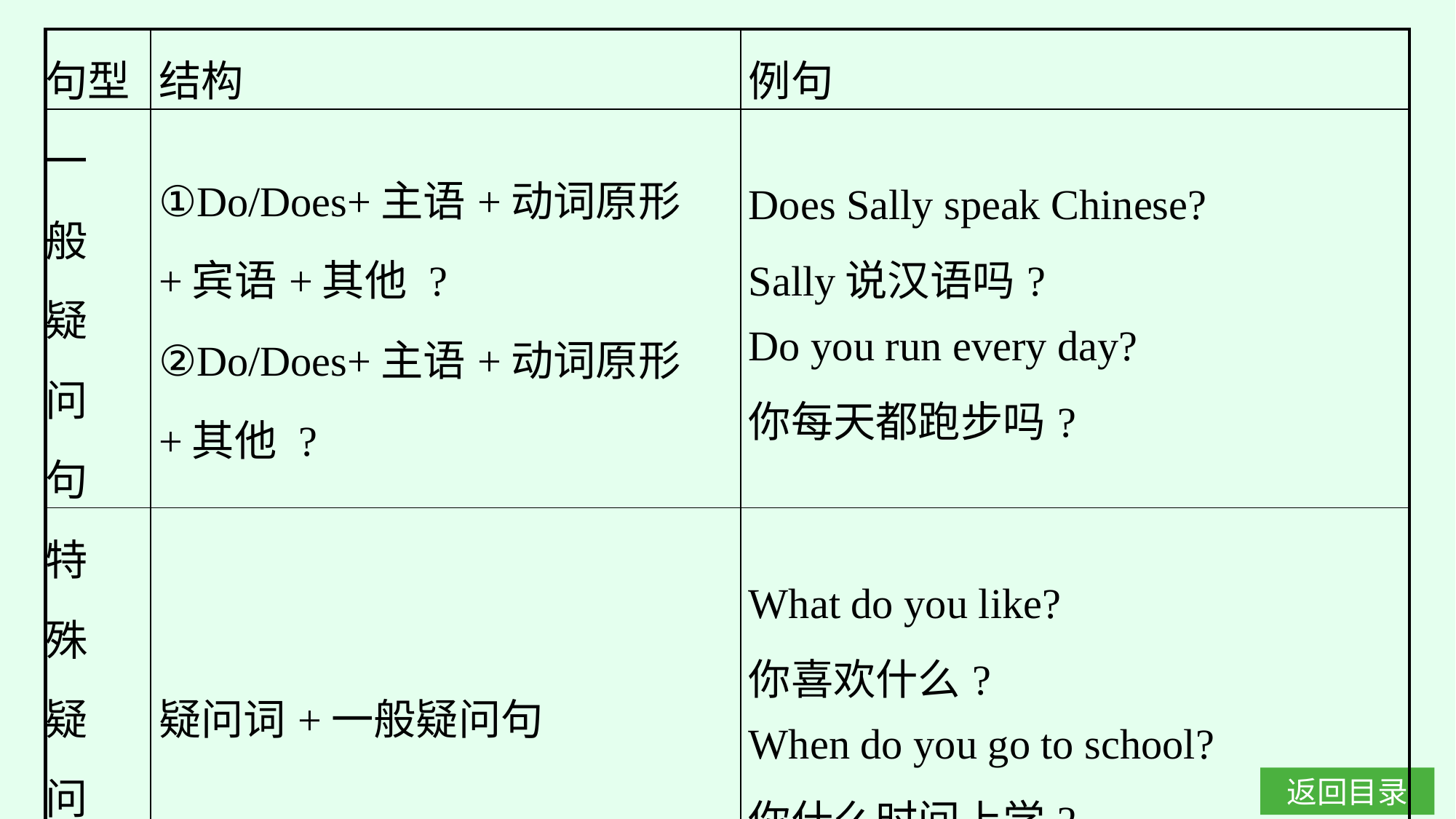

| 句型 | 结构 | 例句 |
| --- | --- | --- |
| 一 般 疑 问 句 | ①Do/Does+主语+动词原形+宾语+其他 ? ②Do/Does+主语+动词原形+其他 ? | Does Sally speak Chinese? Sally说汉语吗? Do you run every day? 你每天都跑步吗? |
| 特 殊 疑 问 句 | 疑问词+一般疑问句 | What do you like? 你喜欢什么? When do you go to school? 你什么时间上学? |